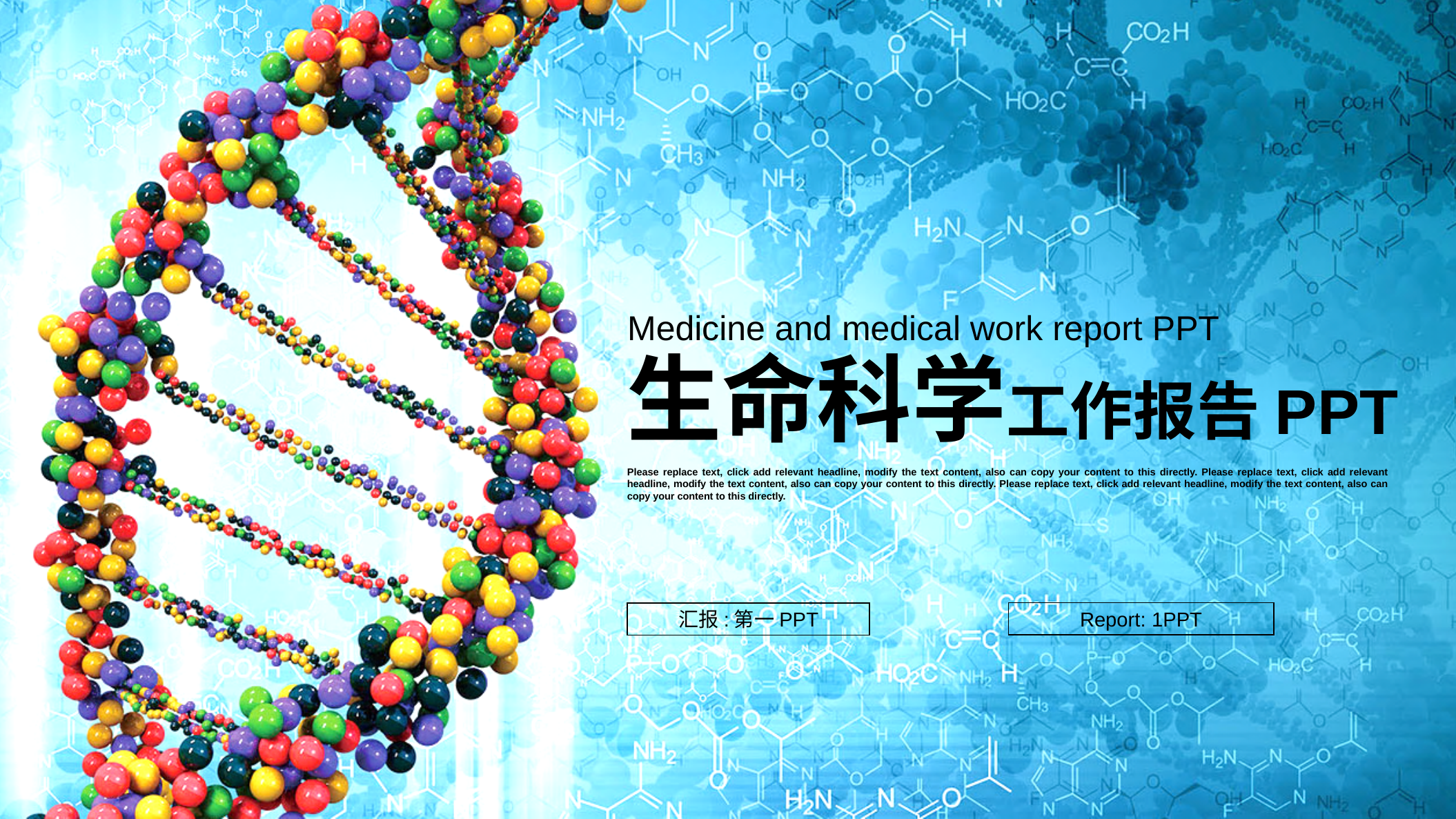

Medicine and medical work report PPT
生命科学工作报告PPT
Please replace text, click add relevant headline, modify the text content, also can copy your content to this directly. Please replace text, click add relevant headline, modify the text content, also can copy your content to this directly. Please replace text, click add relevant headline, modify the text content, also can copy your content to this directly.
Report: 1PPT
汇报:第一PPT